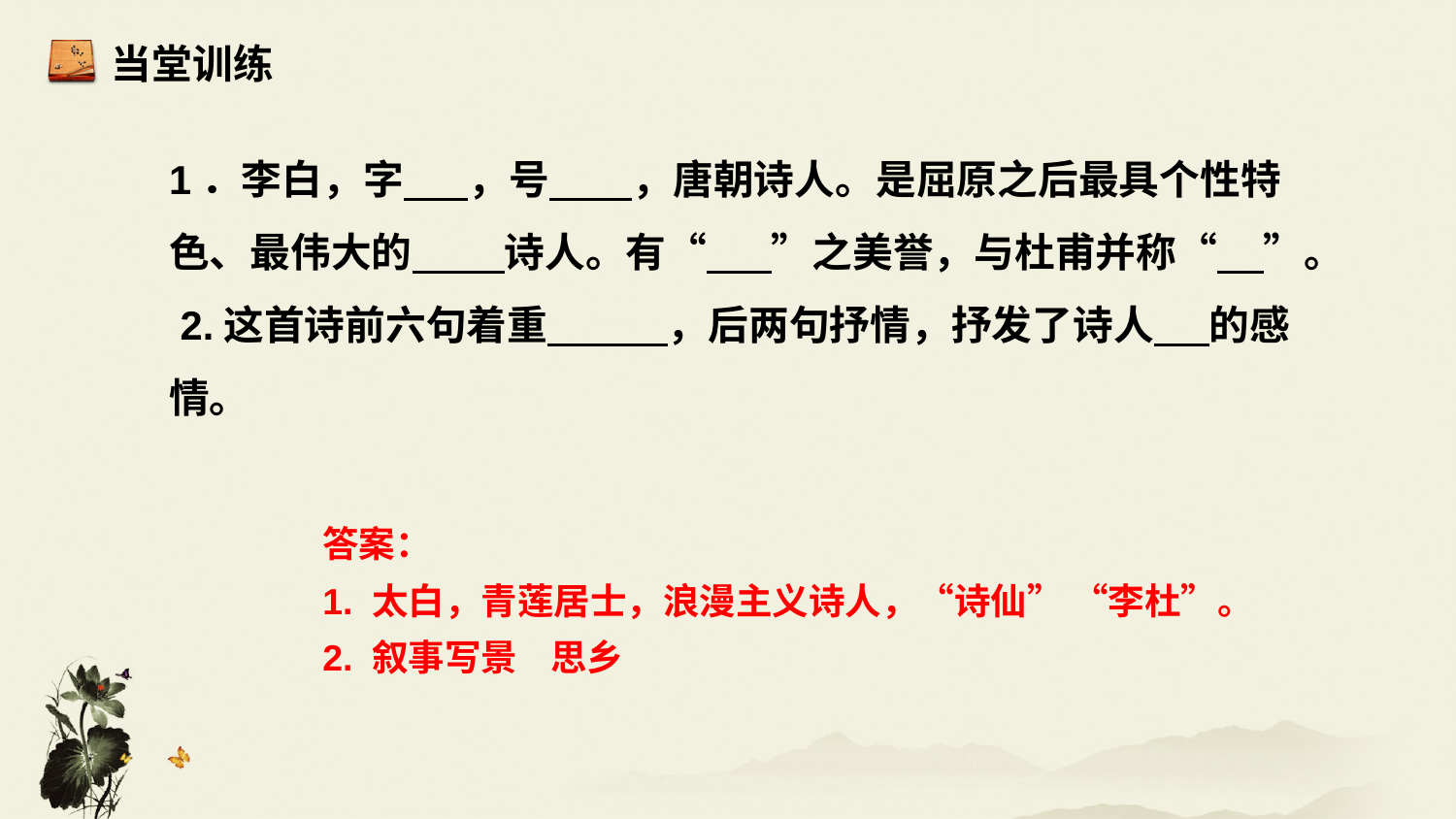

当堂训练
1．李白，字       ，号         ，唐朝诗人。是屈原之后最具个性特色、最伟大的          诗人。有“       ”之美誉，与杜甫并称“     ”。
 2.这首诗前六句着重             ，后两句抒情，抒发了诗人      的感情。
答案：
1. 太白，青莲居士，浪漫主义诗人，“诗仙” “李杜”。
2. 叙事写景    思乡